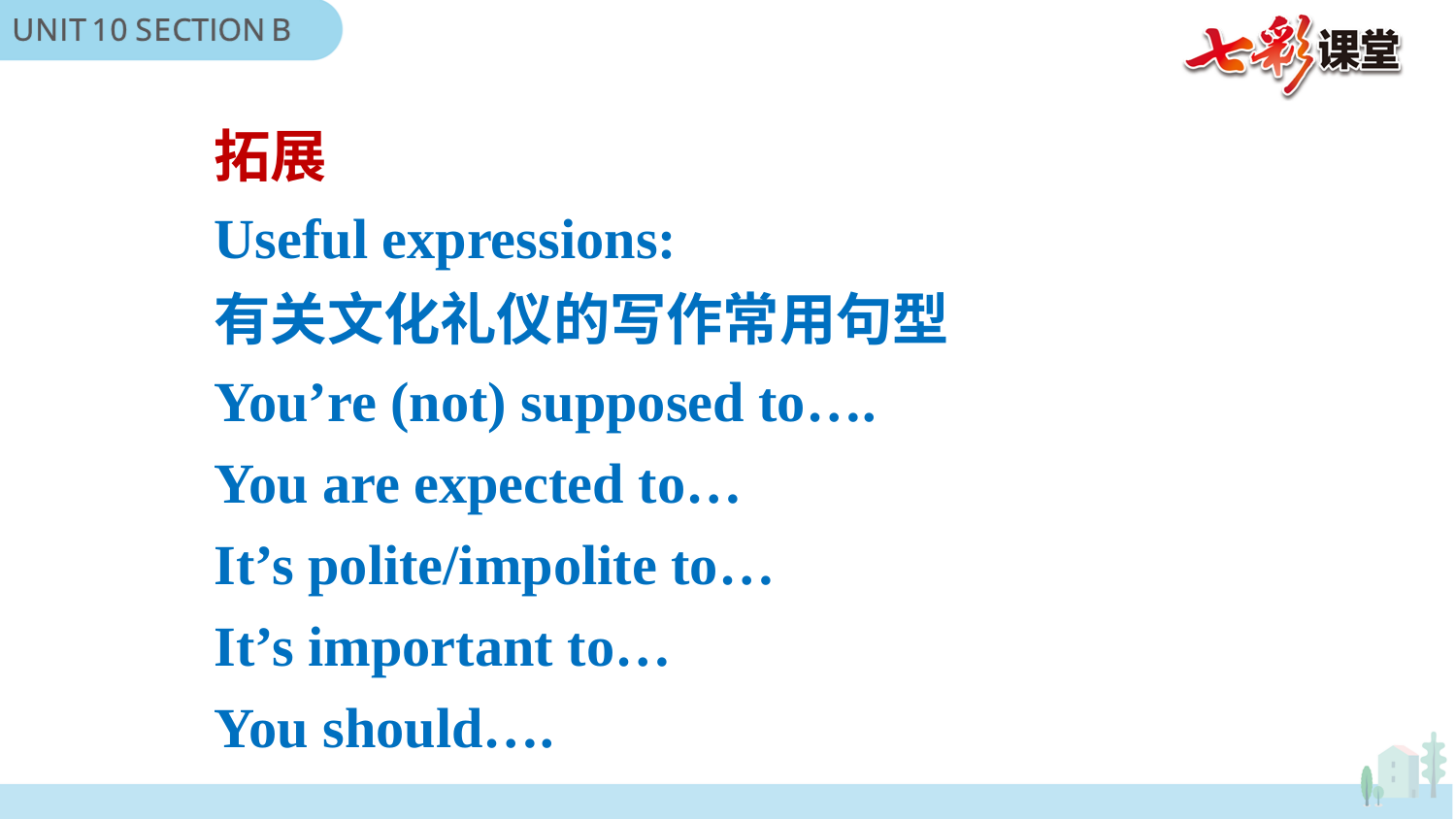

拓展
Useful expressions:
有关文化礼仪的写作常用句型
You’re (not) supposed to….
You are expected to…
It’s polite/impolite to…
It’s important to…
You should….